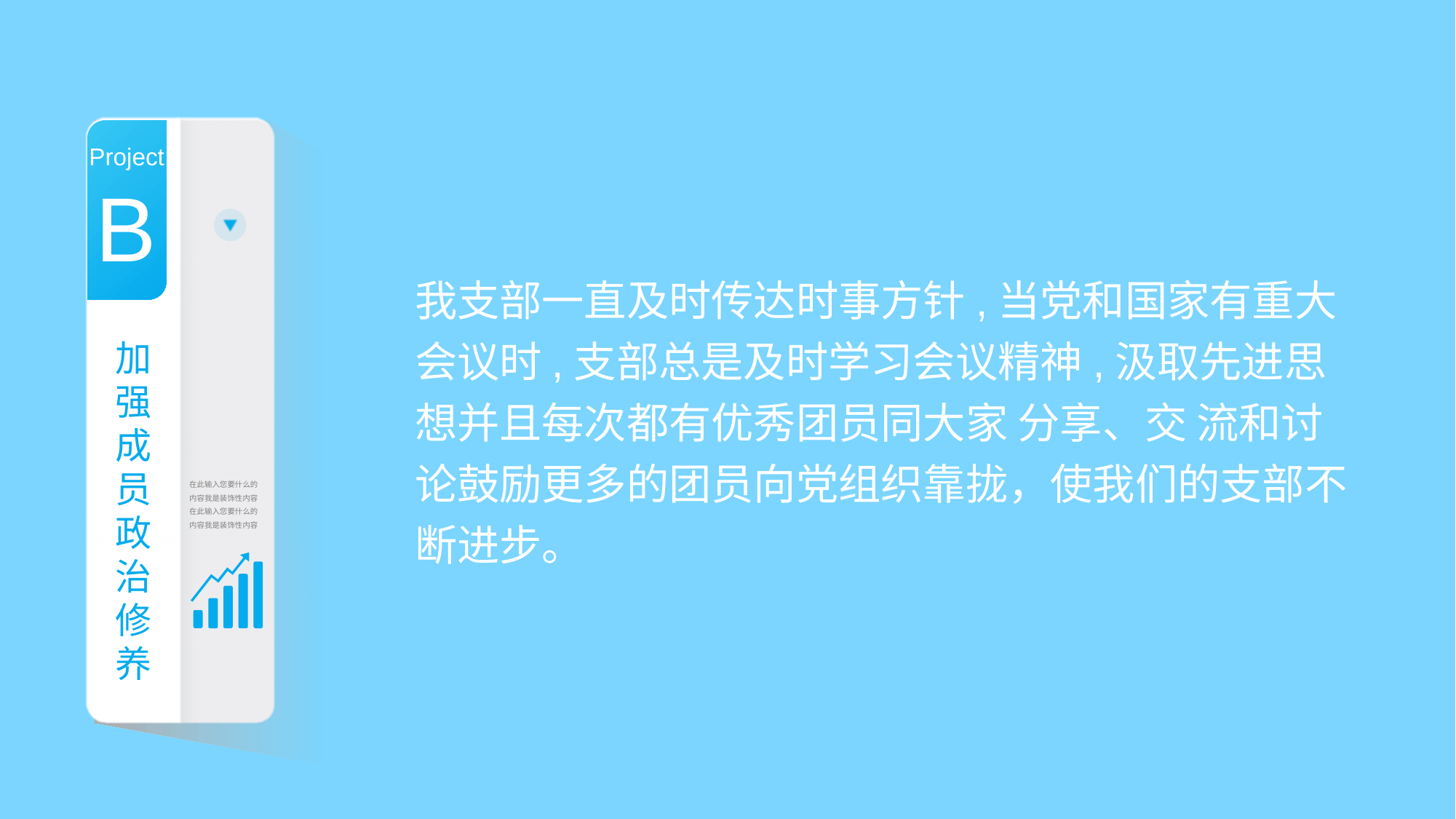

Project
B

加强成员政治修养
在此输入您要什么的内容我是装饰性内容在此输入您要什么的内容我是装饰性内容

我支部一直及时传达时事方针,当党和国家有重大会议时,支部总是及时学习会议精神,汲取先进思想并且每次都有优秀团员同大家 分享、交 流和讨论鼓励更多的团员向党组织靠拢，使我们的支部不断进步。